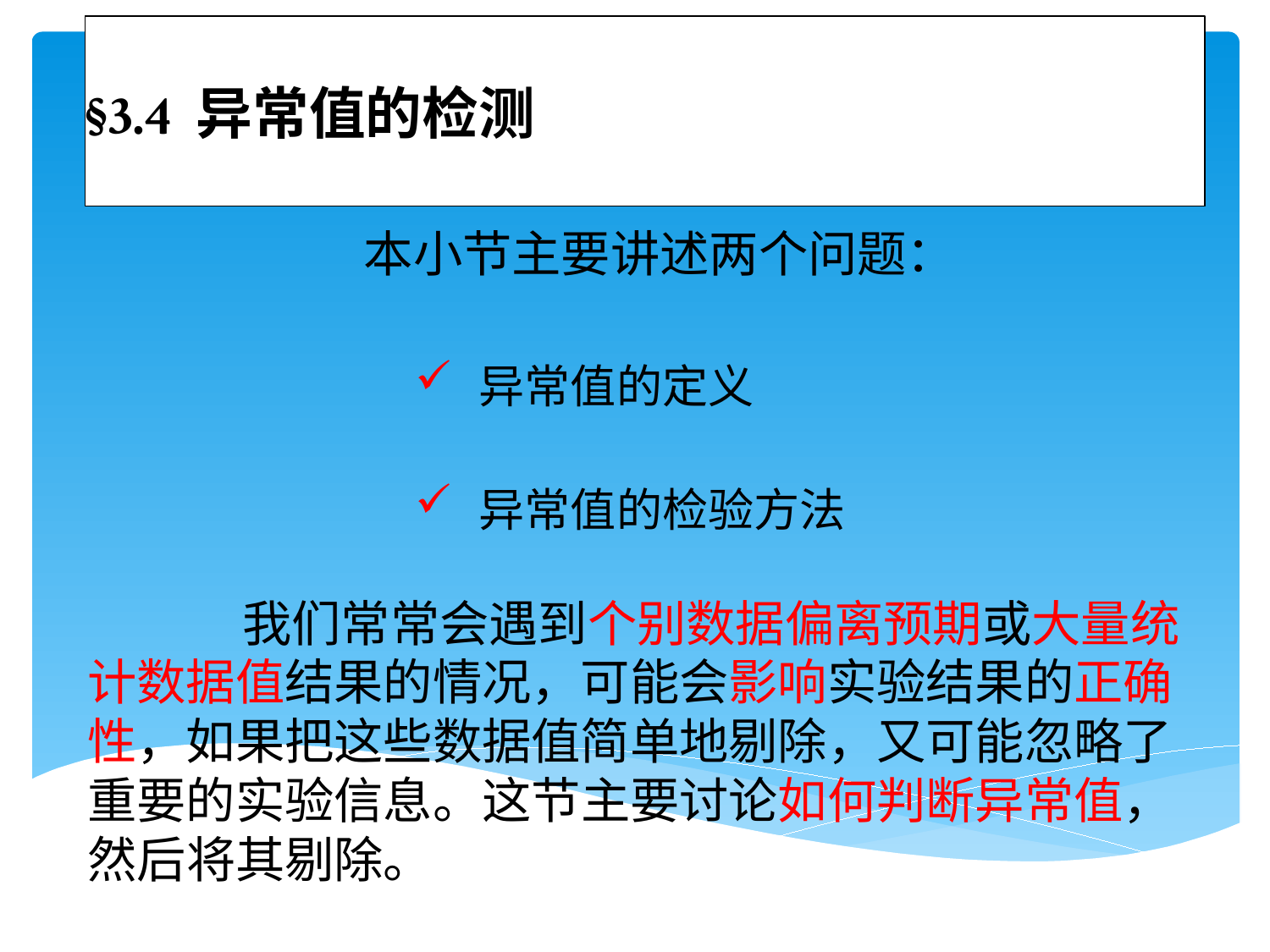

# §3.4 异常值的检测
本小节主要讲述两个问题：

异常值的定义

异常值的检验方法

             我们常常会遇到个别数据偏离预期或大量统计数据值结果的情况，可能会影响实验结果的正确性，如果把这些数据值简单地剔除，又可能忽略了重要的实验信息。这节主要讨论如何判断异常值，然后将其剔除。